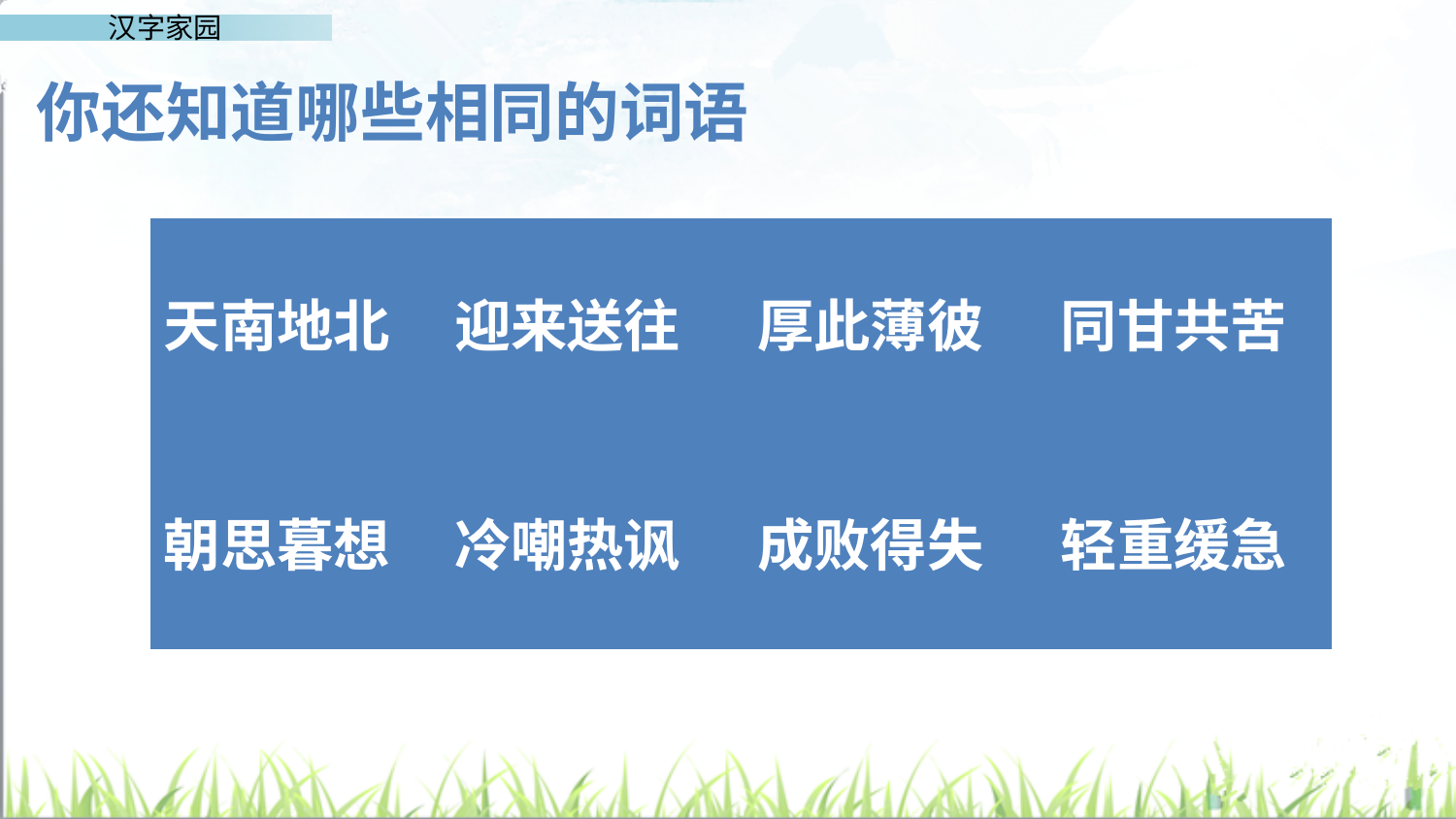

你还知道哪些相同的词语
| 天南地北 迎来送往 厚此薄彼 同甘共苦 朝思暮想 冷嘲热讽 成败得失 轻重缓急 |
| --- |